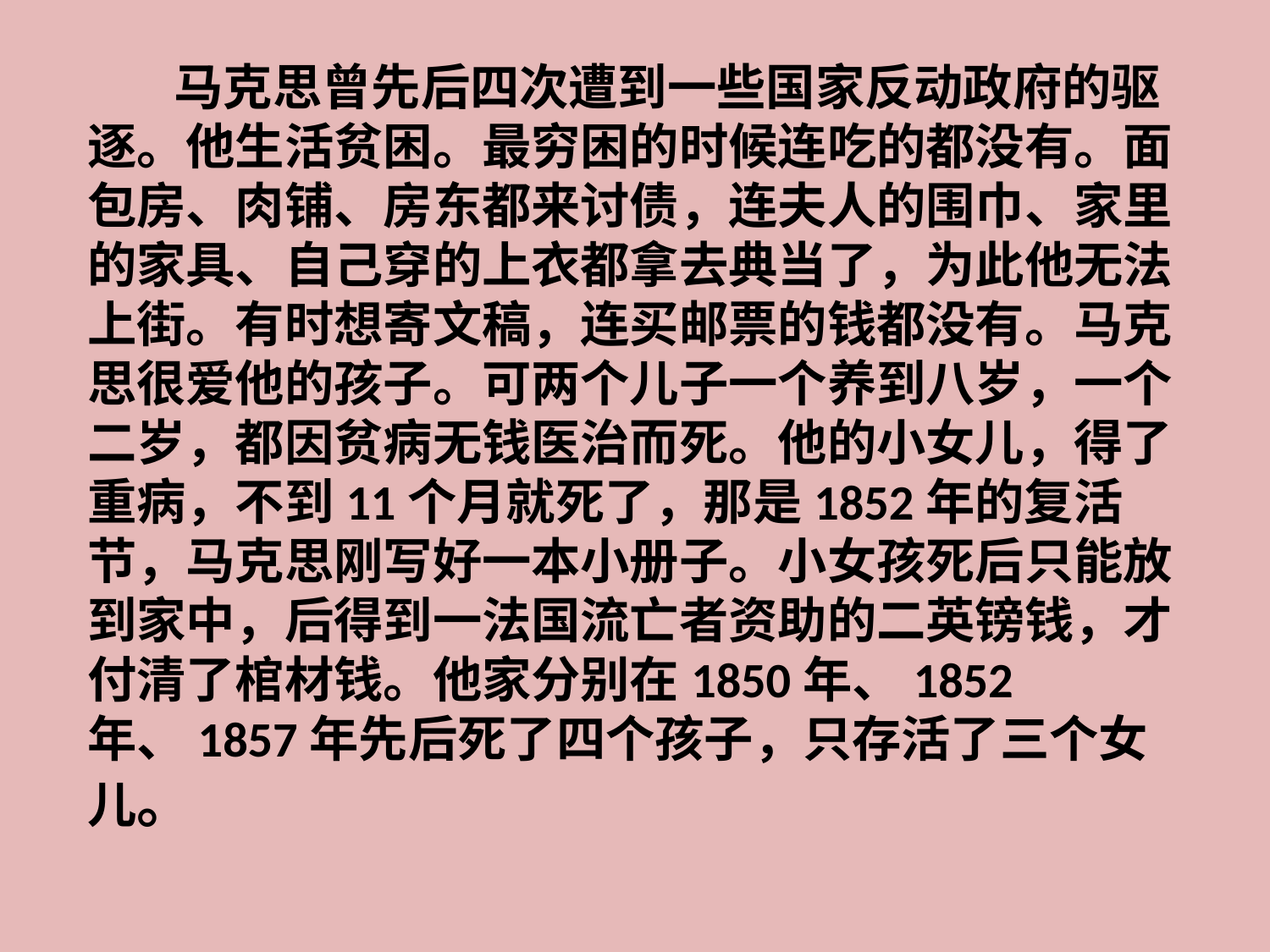

马克思曾先后四次遭到一些国家反动政府的驱逐。他生活贫困。最穷困的时候连吃的都没有。面包房、肉铺、房东都来讨债，连夫人的围巾、家里的家具、自己穿的上衣都拿去典当了，为此他无法上街。有时想寄文稿，连买邮票的钱都没有。马克思很爱他的孩子。可两个儿子一个养到八岁，一个二岁，都因贫病无钱医治而死。他的小女儿，得了重病，不到11个月就死了，那是1852年的复活节，马克思刚写好一本小册子。小女孩死后只能放到家中，后得到一法国流亡者资助的二英镑钱，才付清了棺材钱。他家分别在1850年、1852年、1857年先后死了四个孩子，只存活了三个女儿。